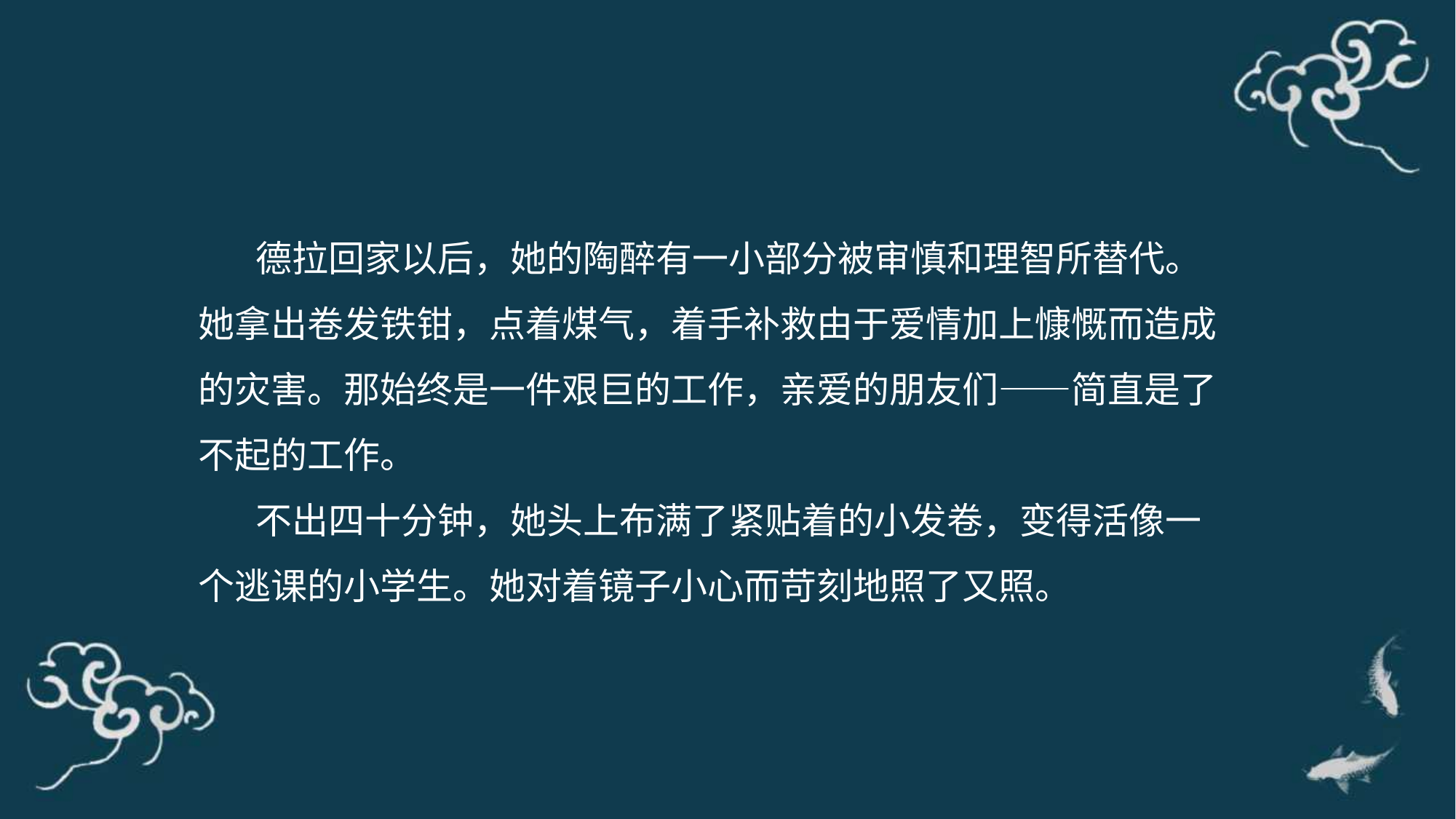

德拉回家以后，她的陶醉有一小部分被审慎和理智所替代。她拿出卷发铁钳，点着煤气，着手补救由于爱情加上慷慨而造成的灾害。那始终是一件艰巨的工作，亲爱的朋友们——简直是了不起的工作。
  不出四十分钟，她头上布满了紧贴着的小发卷，变得活像一个逃课的小学生。她对着镜子小心而苛刻地照了又照。